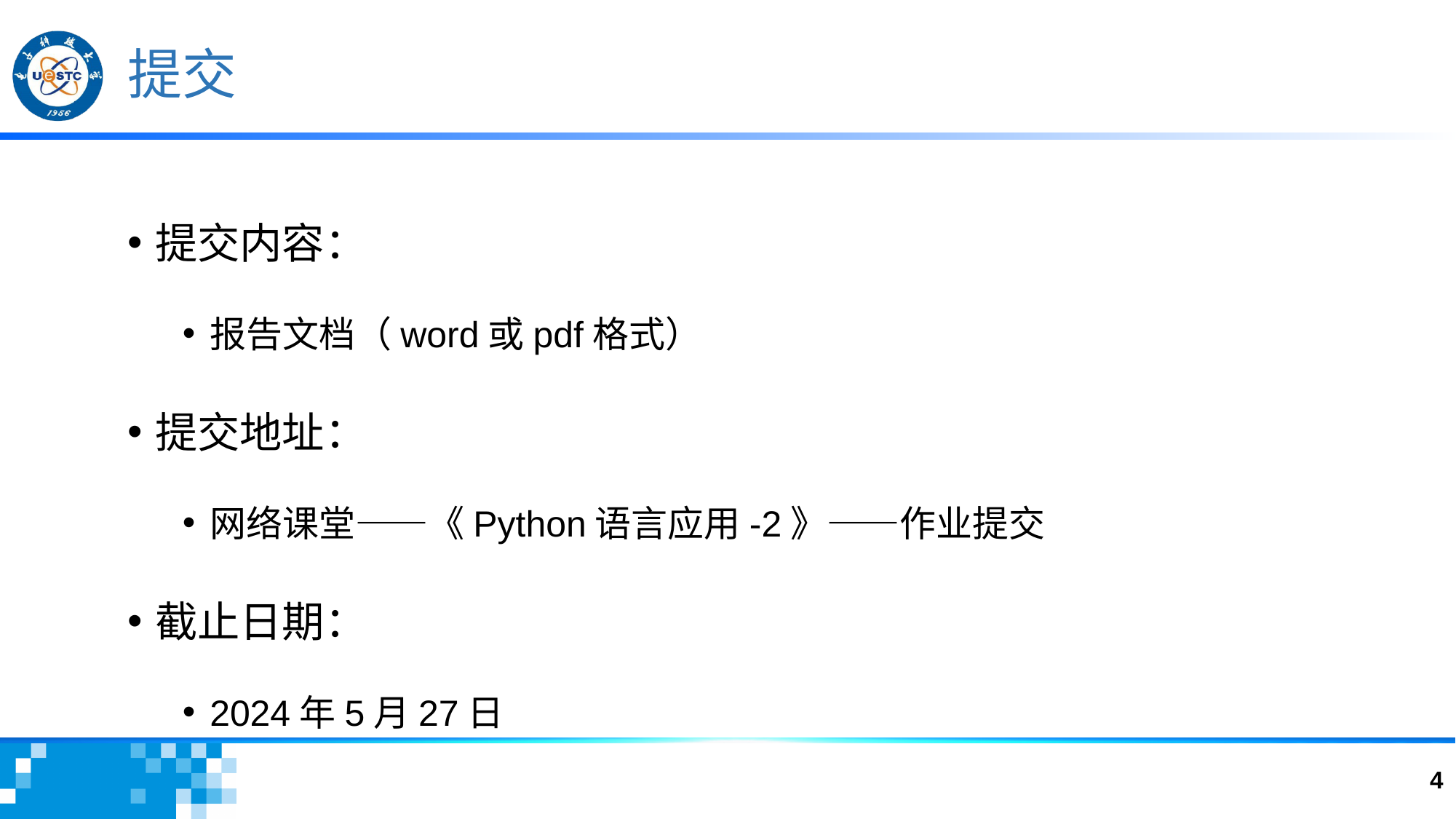

# 提交
提交内容：
报告文档（word或pdf格式）
提交地址：
网络课堂——《Python语言应用-2》——作业提交
截止日期：
2024年5月27日
4